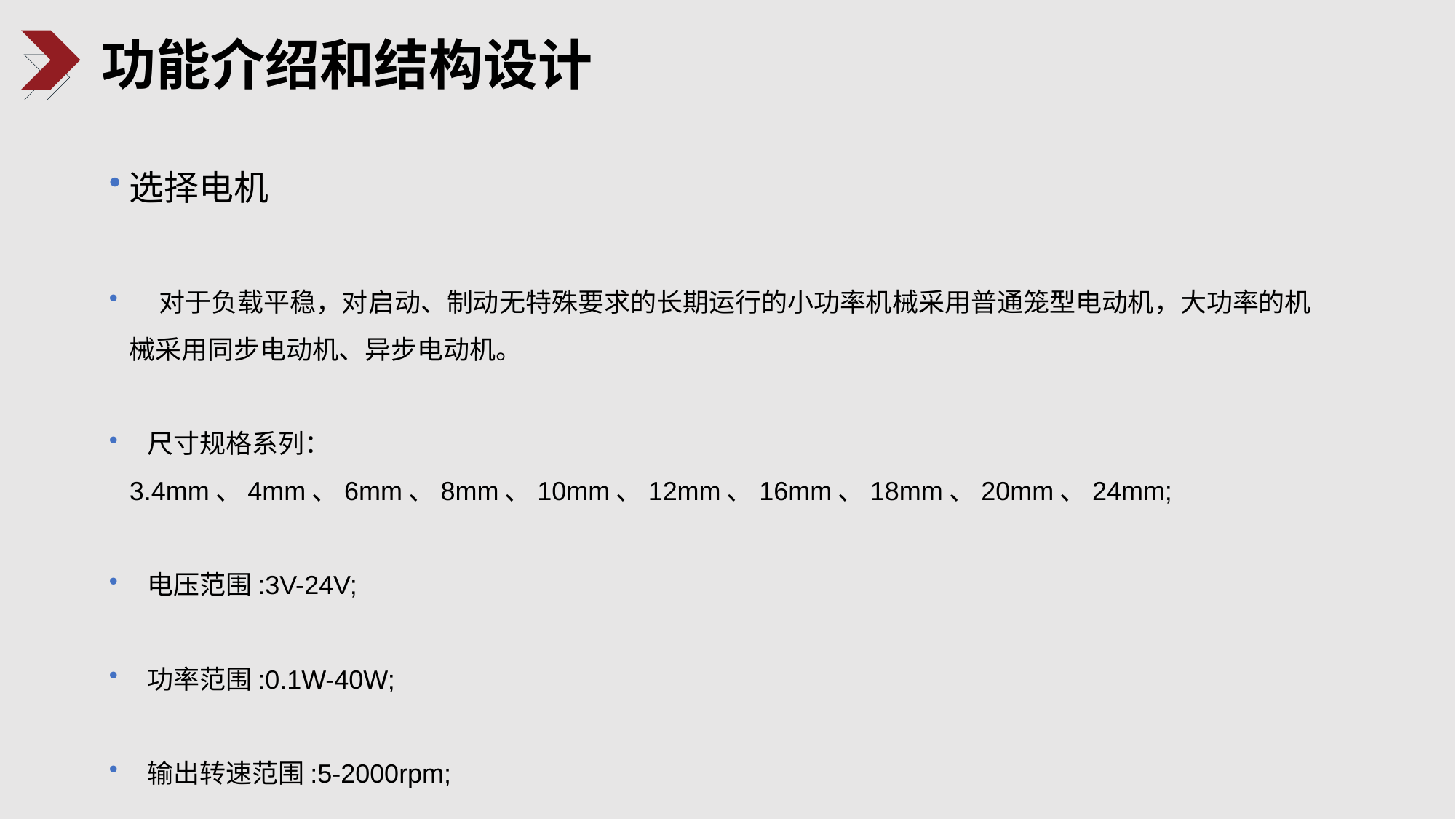

功能介绍和结构设计
选择电机

    对于负载平稳，对启动、制动无特殊要求的长期运行的小功率机械采用普通笼型电动机，大功率的机械采用同步电动机、异步电动机。

  尺寸规格系列：3.4mm、4mm、6mm、8mm、10mm、12mm、16mm、18mm、20mm、24mm;

  电压范围:3V-24V;

  功率范围:0.1W-40W;

  输出转速范围:5-2000rpm;